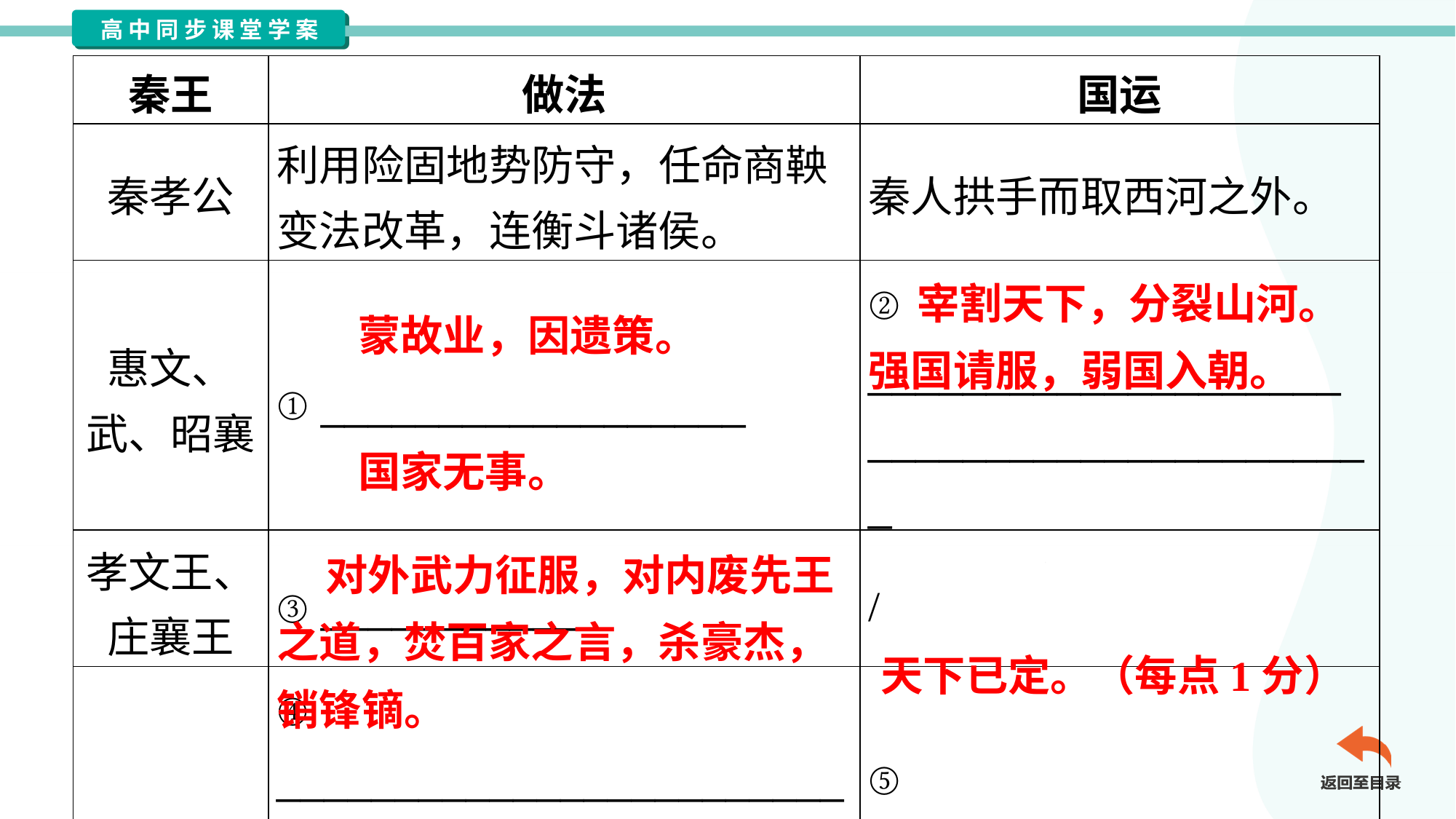

| 秦王 | 做法 | 国运 |
| --- | --- | --- |
| 秦孝公 | 利用险固地势防守，任命商鞅 变法改革，连衡斗诸侯。 | 秦人拱手而取西河之外。 |
| 惠文、 武、昭襄 | ① \_\_\_\_\_\_\_\_\_\_\_\_\_\_\_\_\_\_ | ② \_\_\_\_\_\_\_\_\_\_\_\_\_\_\_\_\_\_\_\_ \_\_\_\_\_\_\_\_\_\_\_\_\_\_\_\_\_\_\_\_\_\_ |
| 孝文王、 庄襄王 | ③ \_\_\_\_\_\_\_\_\_\_\_\_ | / |
| 始皇 | ④ \_\_\_\_\_\_\_\_\_\_\_\_\_\_\_\_\_\_\_\_\_\_\_\_ \_\_\_\_\_\_\_\_\_\_\_\_\_\_\_\_\_\_\_\_\_\_\_\_\_\_\_ \_\_\_\_\_\_\_\_\_ | ⑤ \_\_\_\_\_\_\_\_\_\_\_\_\_\_\_\_\_\_\_\_\_\_\_ |
    宰割天下，分裂山河。强国请服，弱国入朝。
蒙故业，因遗策。
国家无事。
    对外武力征服，对内废先王之道，焚百家之言，杀豪杰，销锋镝。
天下已定。（每点1分）